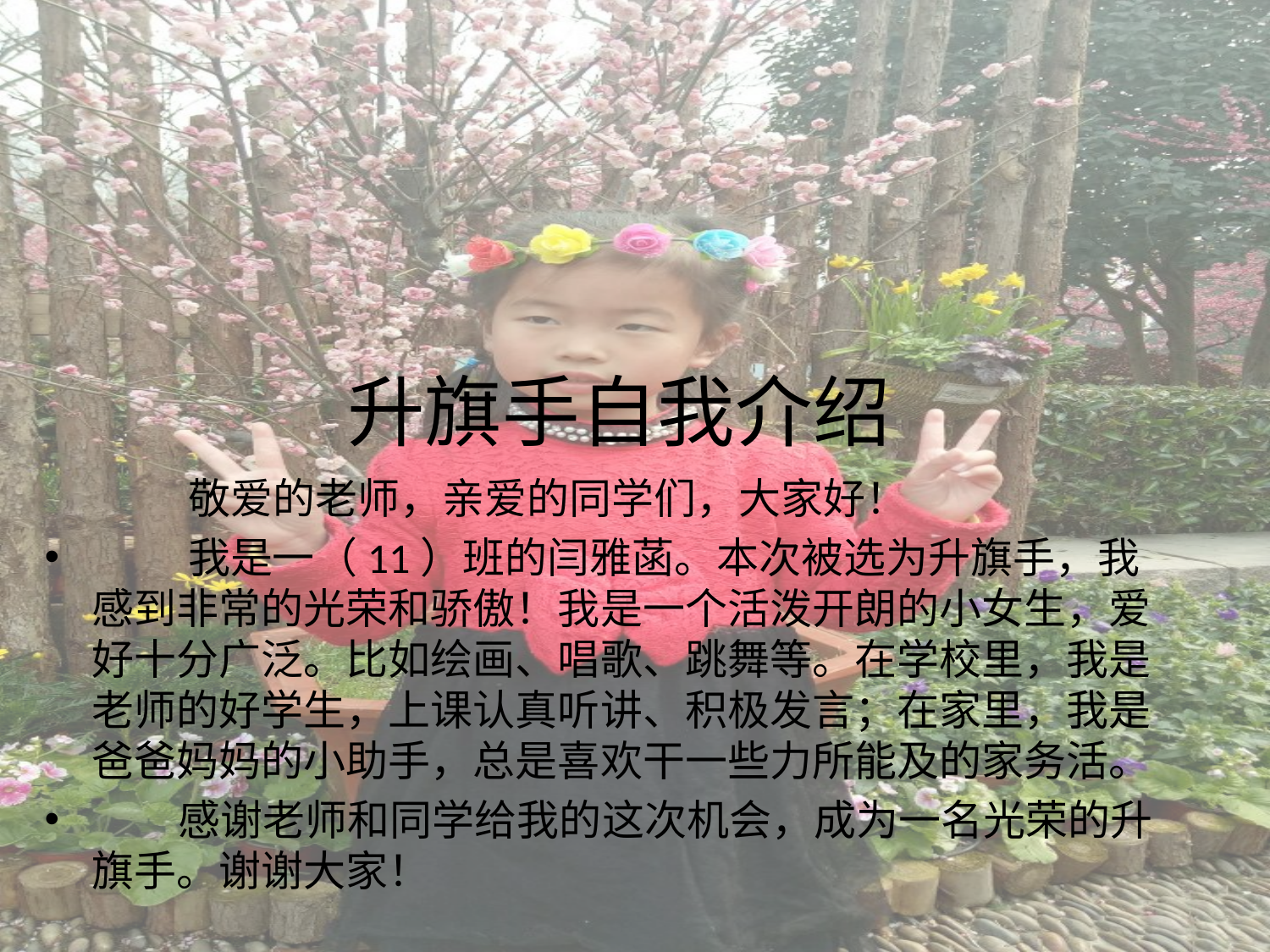

# 升旗手自我介绍
              敬爱的老师，亲爱的同学们，大家好！
         我是一（11）班的闫雅菡。本次被选为升旗手，我感到非常的光荣和骄傲！我是一个活泼开朗的小女生，爱好十分广泛。比如绘画、唱歌、跳舞等。在学校里，我是老师的好学生，上课认真听讲、积极发言；在家里，我是爸爸妈妈的小助手，总是喜欢干一些力所能及的家务活。
        感谢老师和同学给我的这次机会，成为一名光荣的升旗手。谢谢大家！